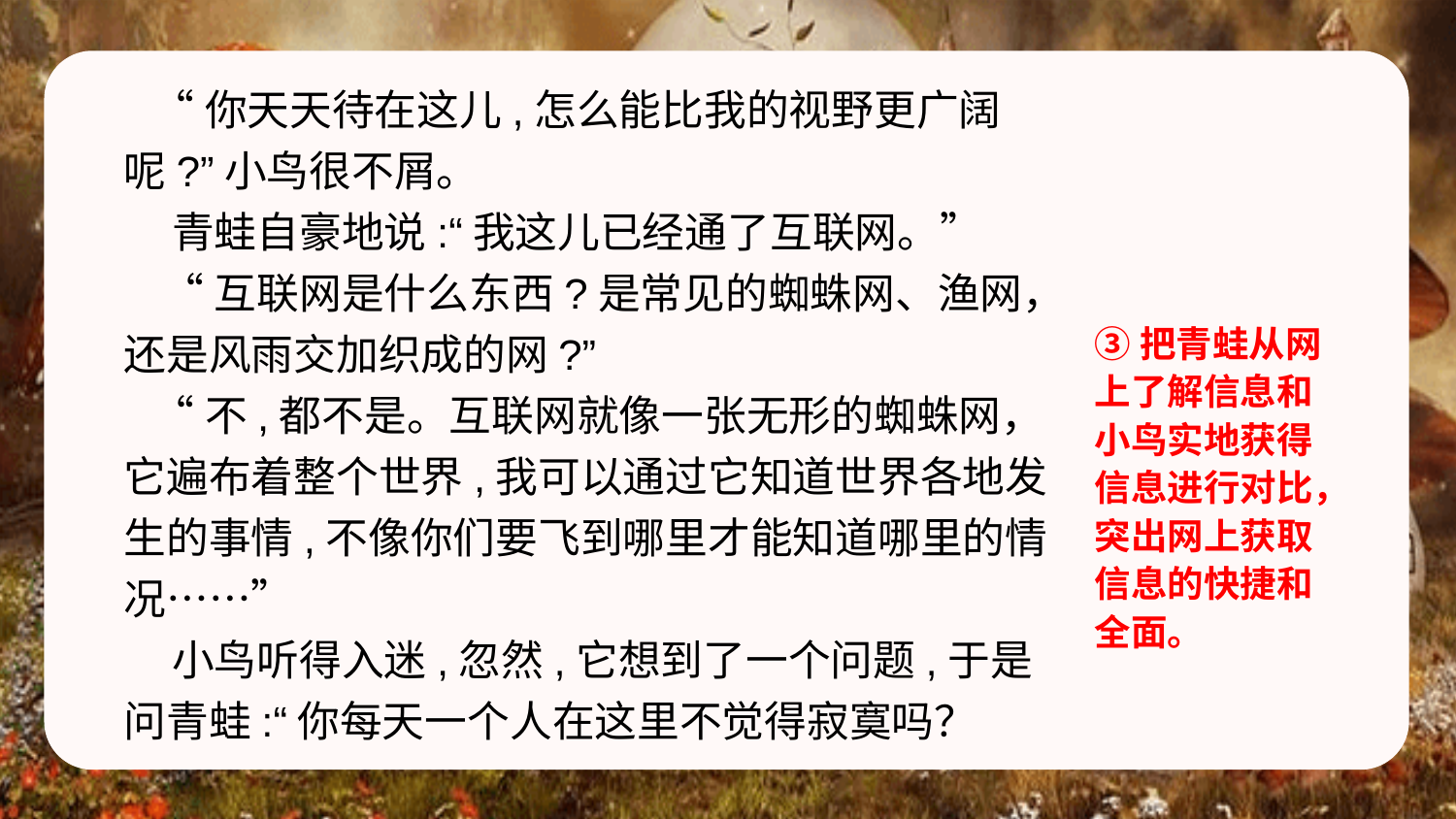

“你天天待在这儿,怎么能比我的视野更广阔呢?”小鸟很不屑。
    青蛙自豪地说:“我这儿已经通了互联网。”
    “互联网是什么东西?是常见的蜘蛛网、渔网，还是风雨交加织成的网?”
   “不,都不是。互联网就像一张无形的蜘蛛网，它遍布着整个世界,我可以通过它知道世界各地发生的事情,不像你们要飞到哪里才能知道哪里的情况……”
    小鸟听得入迷,忽然,它想到了一个问题,于是问青蛙:“你每天一个人在这里不觉得寂寞吗？
③把青蛙从网上了解信息和小鸟实地获得信息进行对比，突出网上获取信息的快捷和全面。